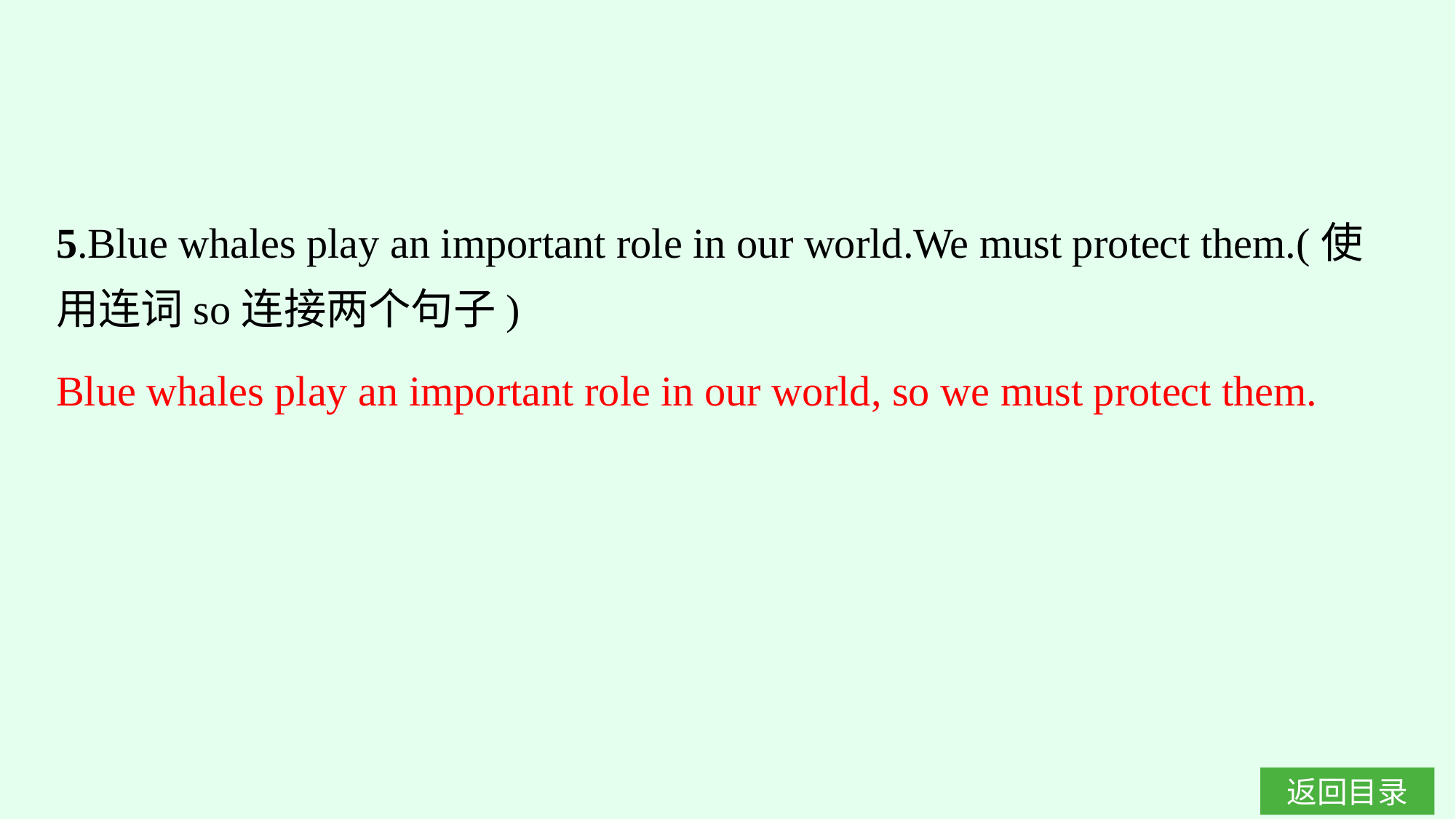

5.Blue whales play an important role in our world.We must protect them.(使用连词so连接两个句子)
Blue whales play an important role in our world, so we must protect them.